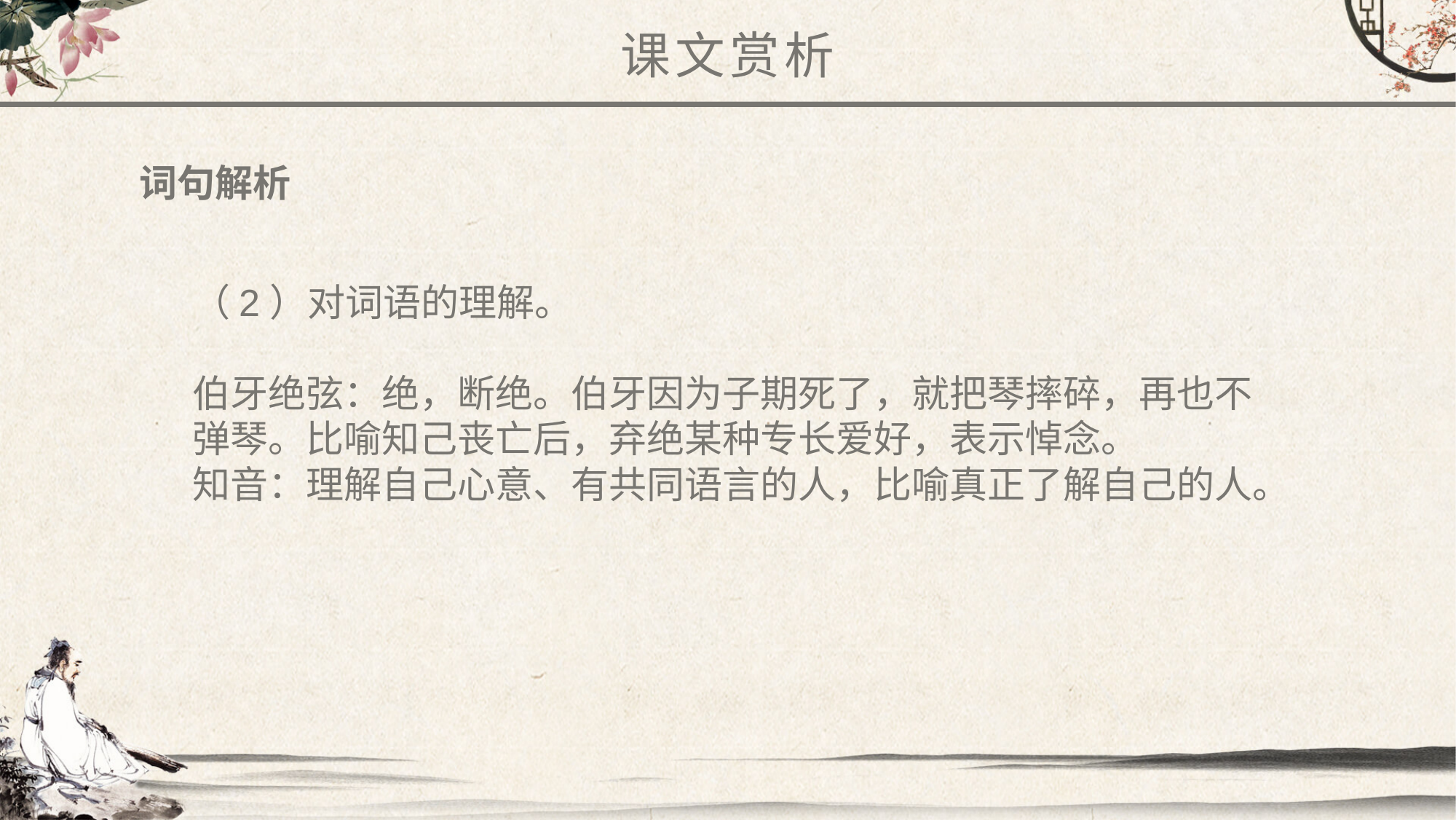

课文赏析

词句解析
（2）对词语的理解。

伯牙绝弦：绝，断绝。伯牙因为子期死了，就把琴摔碎，再也不弹琴。比喻知己丧亡后，弃绝某种专长爱好，表示悼念。
知音：理解自己心意、有共同语言的人，比喻真正了解自己的人。